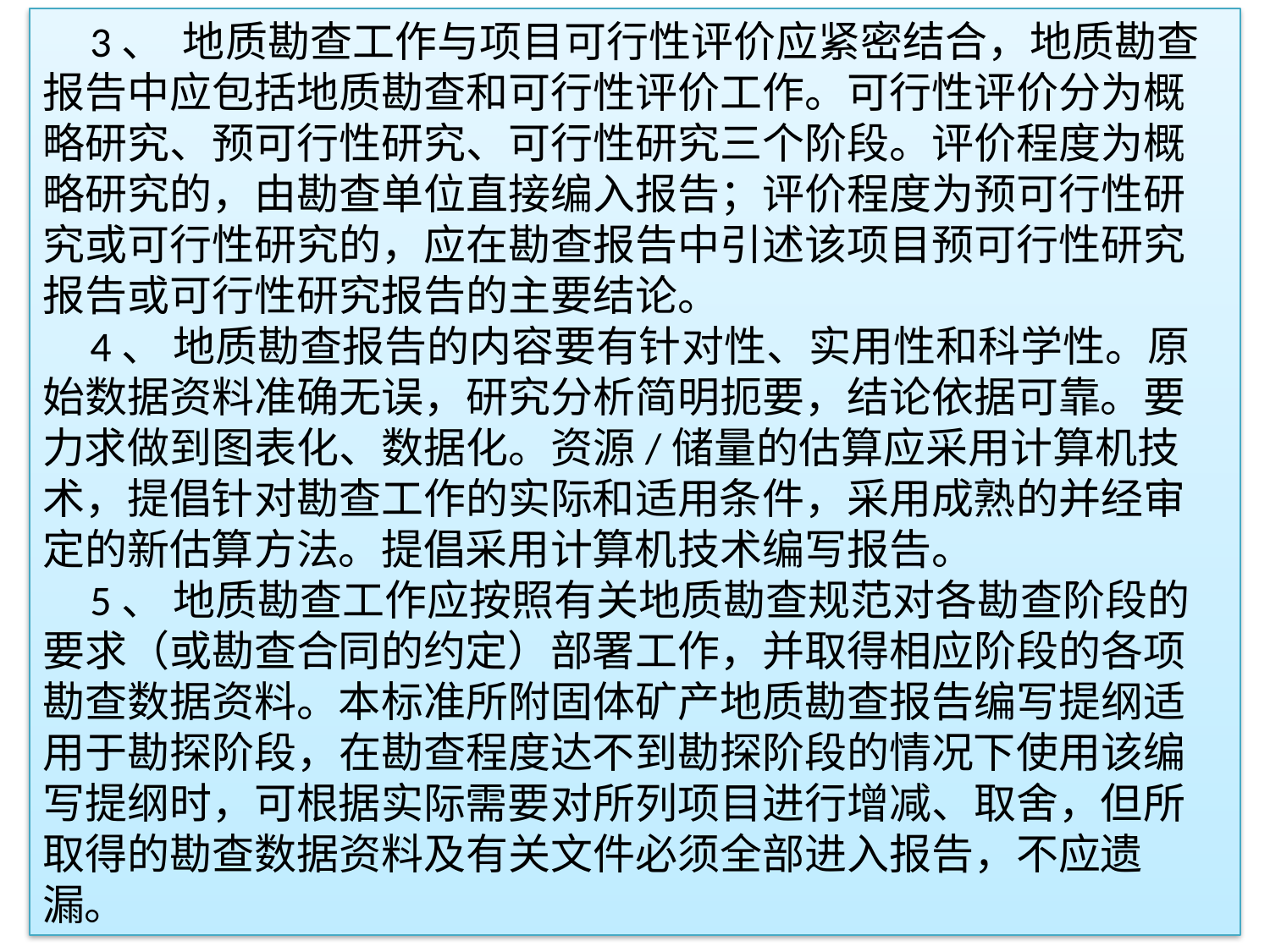

3、  地质勘查工作与项目可行性评价应紧密结合，地质勘查报告中应包括地质勘查和可行性评价工作。可行性评价分为概略研究、预可行性研究、可行性研究三个阶段。评价程度为概略研究的，由勘查单位直接编入报告；评价程度为预可行性研究或可行性研究的，应在勘查报告中引述该项目预可行性研究报告或可行性研究报告的主要结论。
     4、 地质勘查报告的内容要有针对性、实用性和科学性。原始数据资料准确无误，研究分析简明扼要，结论依据可靠。要力求做到图表化、数据化。资源/储量的估算应采用计算机技术，提倡针对勘查工作的实际和适用条件，采用成熟的并经审定的新估算方法。提倡采用计算机技术编写报告。
     5、 地质勘查工作应按照有关地质勘查规范对各勘查阶段的要求（或勘查合同的约定）部署工作，并取得相应阶段的各项勘查数据资料。本标准所附固体矿产地质勘查报告编写提纲适用于勘探阶段，在勘查程度达不到勘探阶段的情况下使用该编写提纲时，可根据实际需要对所列项目进行增减、取舍，但所取得的勘查数据资料及有关文件必须全部进入报告，不应遗漏。